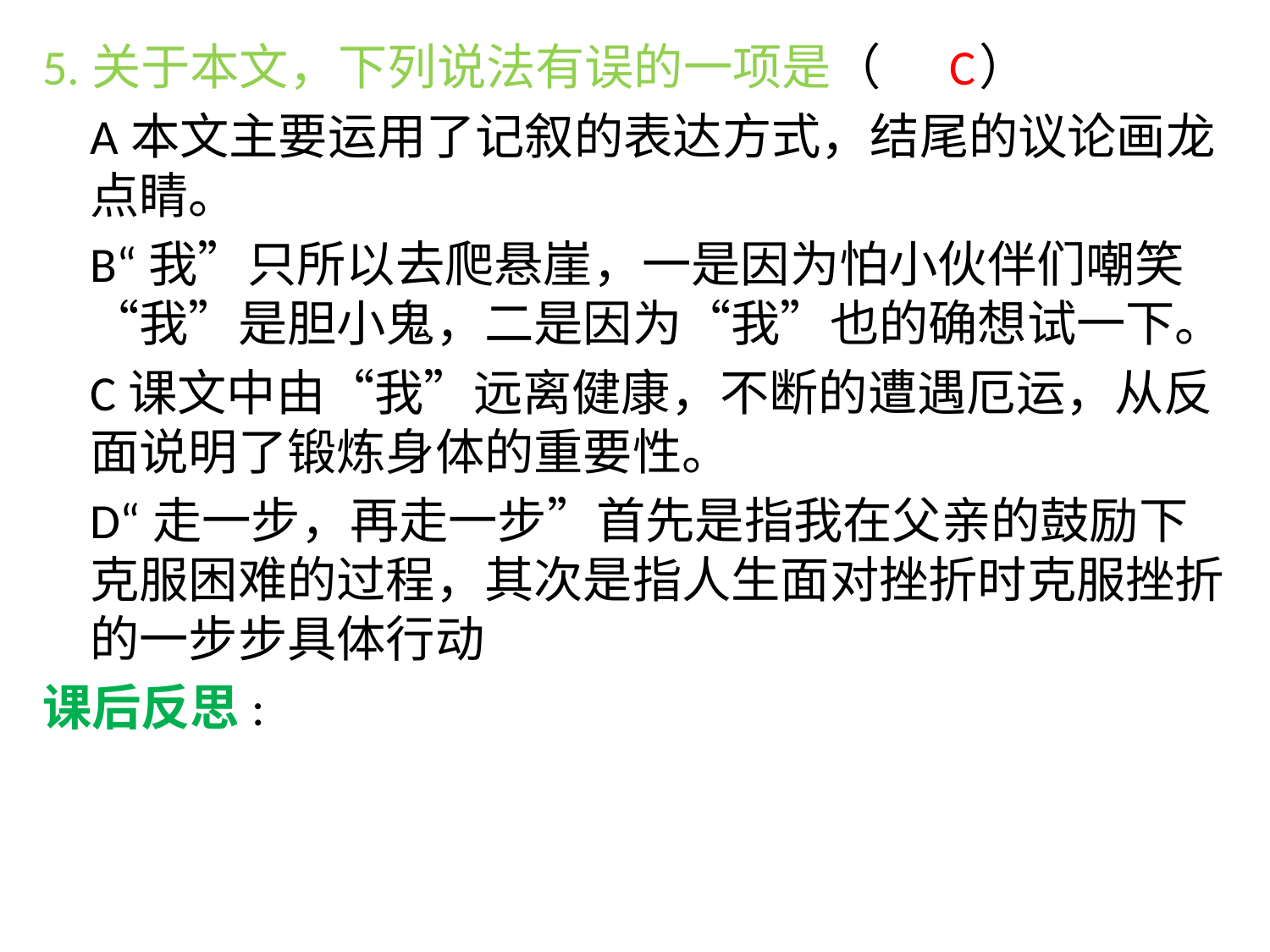

C
5.关于本文，下列说法有误的一项是（   	）
	A本文主要运用了记叙的表达方式，结尾的议论画龙点睛。
	B“我”只所以去爬悬崖，一是因为怕小伙伴们嘲笑“我”是胆小鬼，二是因为“我”也的确想试一下。
	C课文中由“我”远离健康，不断的遭遇厄运，从反面说明了锻炼身体的重要性。
	D“走一步，再走一步”首先是指我在父亲的鼓励下克服困难的过程，其次是指人生面对挫折时克服挫折的一步步具体行动
课后反思: